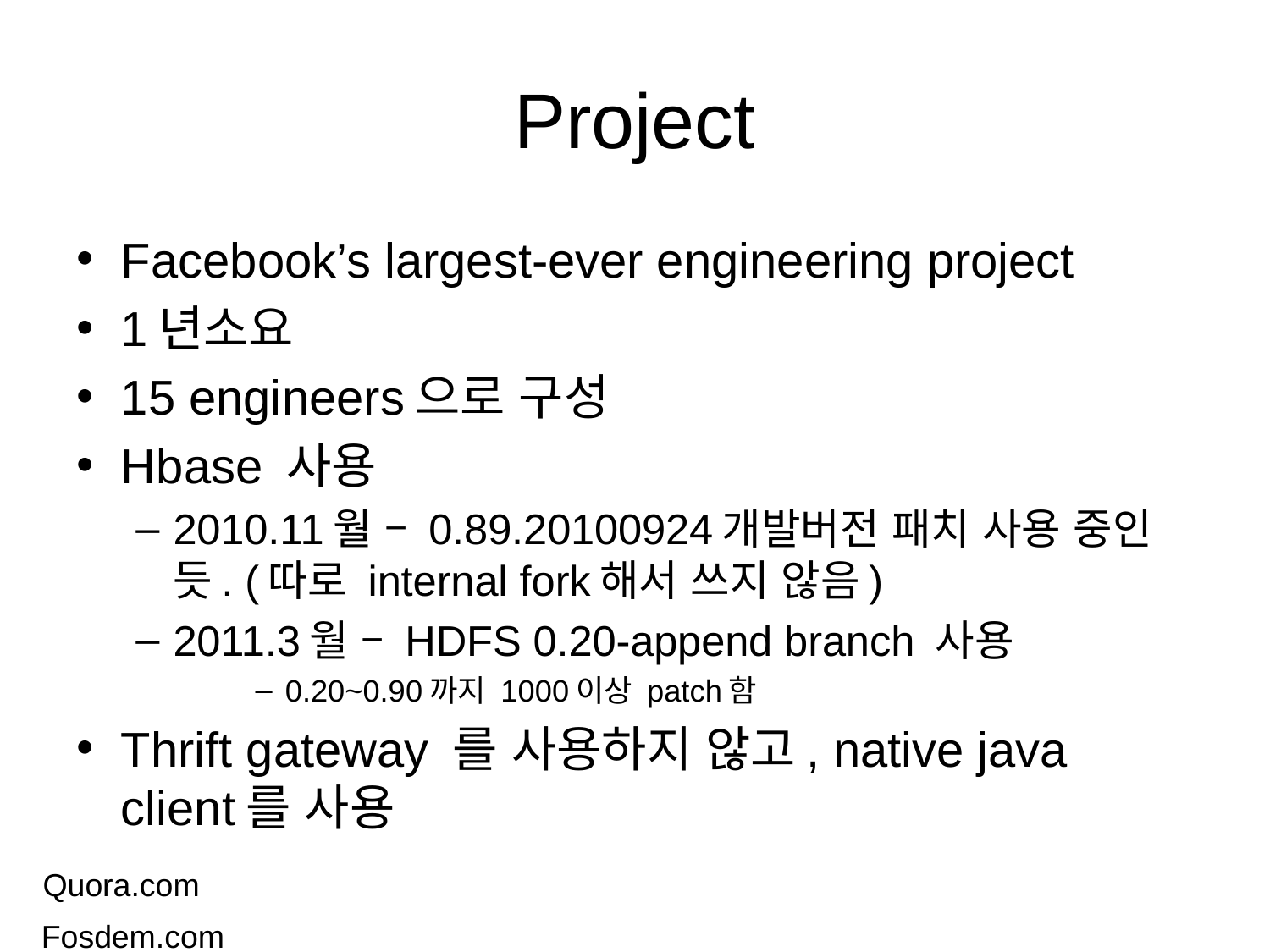

# Project
Facebook’s largest-ever engineering project
1년소요
15 engineers으로 구성
Hbase 사용
2010.11월 – 0.89.20100924개발버전 패치 사용 중인듯. (따로 internal fork해서 쓰지 않음)
2011.3월 – HDFS 0.20-append branch 사용
0.20~0.90까지 1000이상 patch함
Thrift gateway 를 사용하지 않고, native java client를 사용

Quora.com
Fosdem.com